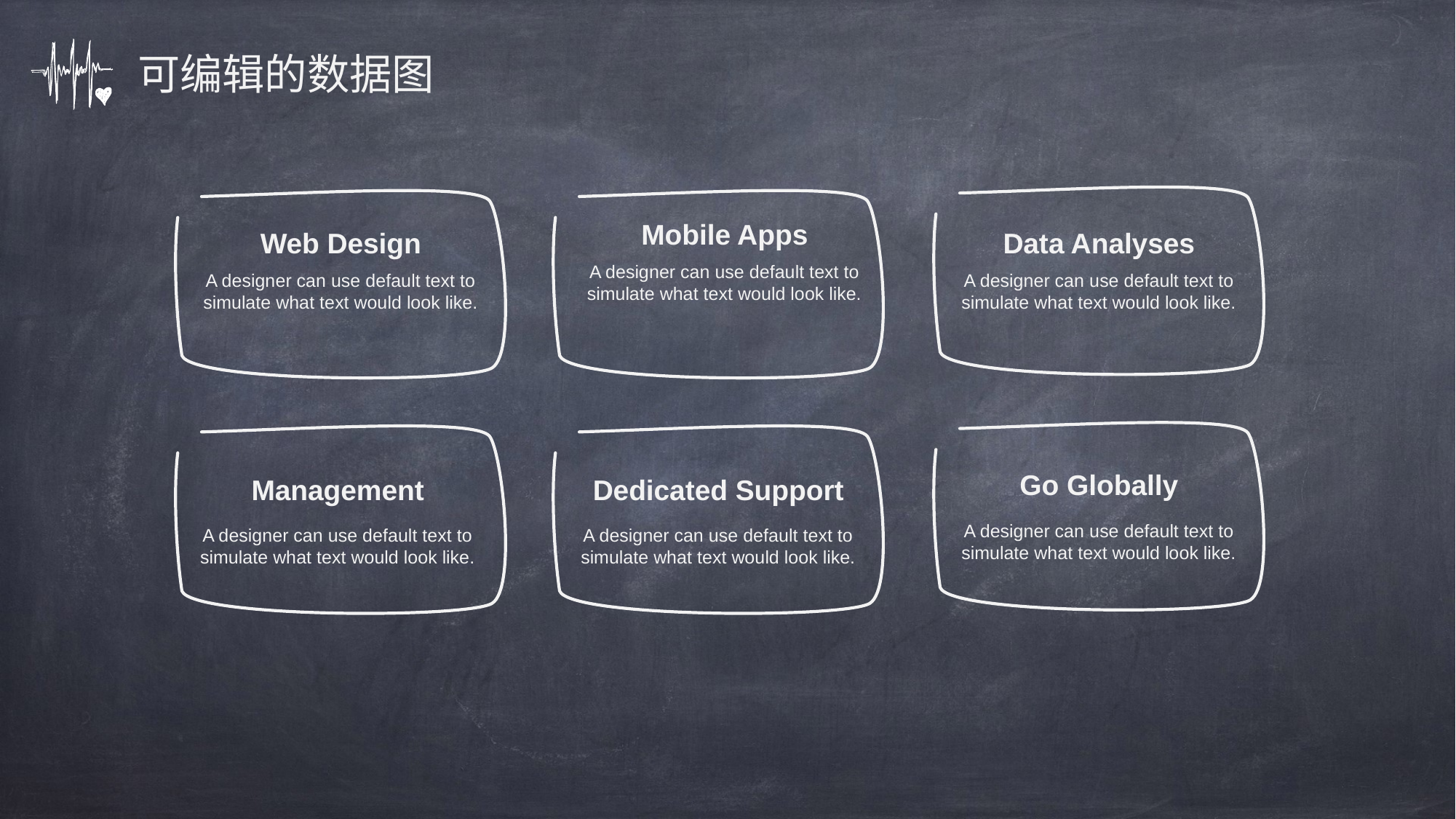

可编辑的数据图

Data Analyses
A designer can use default text to simulate what text would look like.

Web Design
A designer can use default text to simulate what text would look like.

Mobile Apps
A designer can use default text to simulate what text would look like.

Go Globally
A designer can use default text to simulate what text would look like.

Management
A designer can use default text to simulate what text would look like.

Dedicated Support
A designer can use default text to simulate what text would look like.